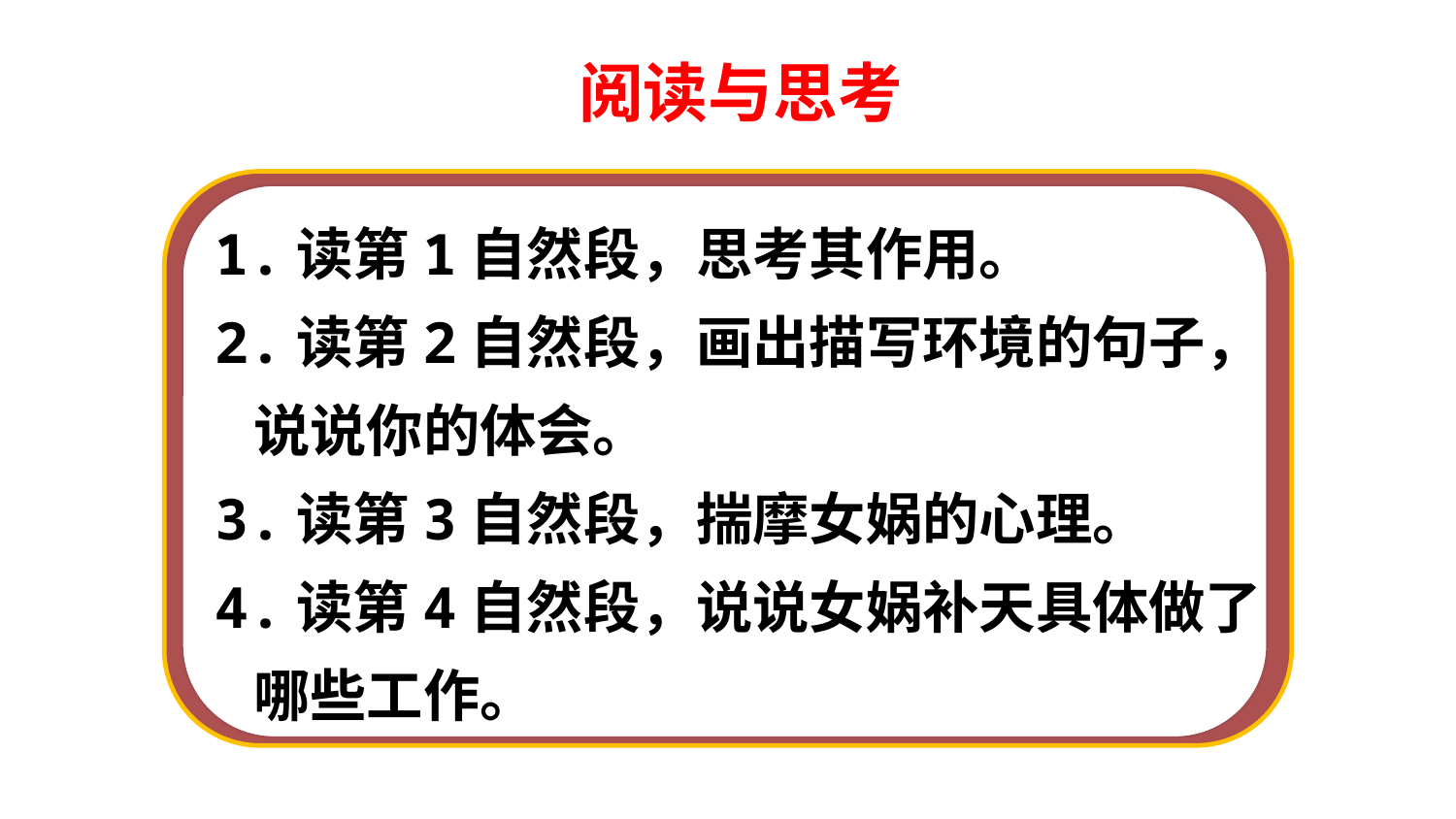

阅读与思考

1.读第1自然段，思考其作用。
2.读第2自然段，画出描写环境的句子，
  说说你的体会。
3.读第3自然段，揣摩女娲的心理。
4.读第4自然段，说说女娲补天具体做了
  哪些工作。